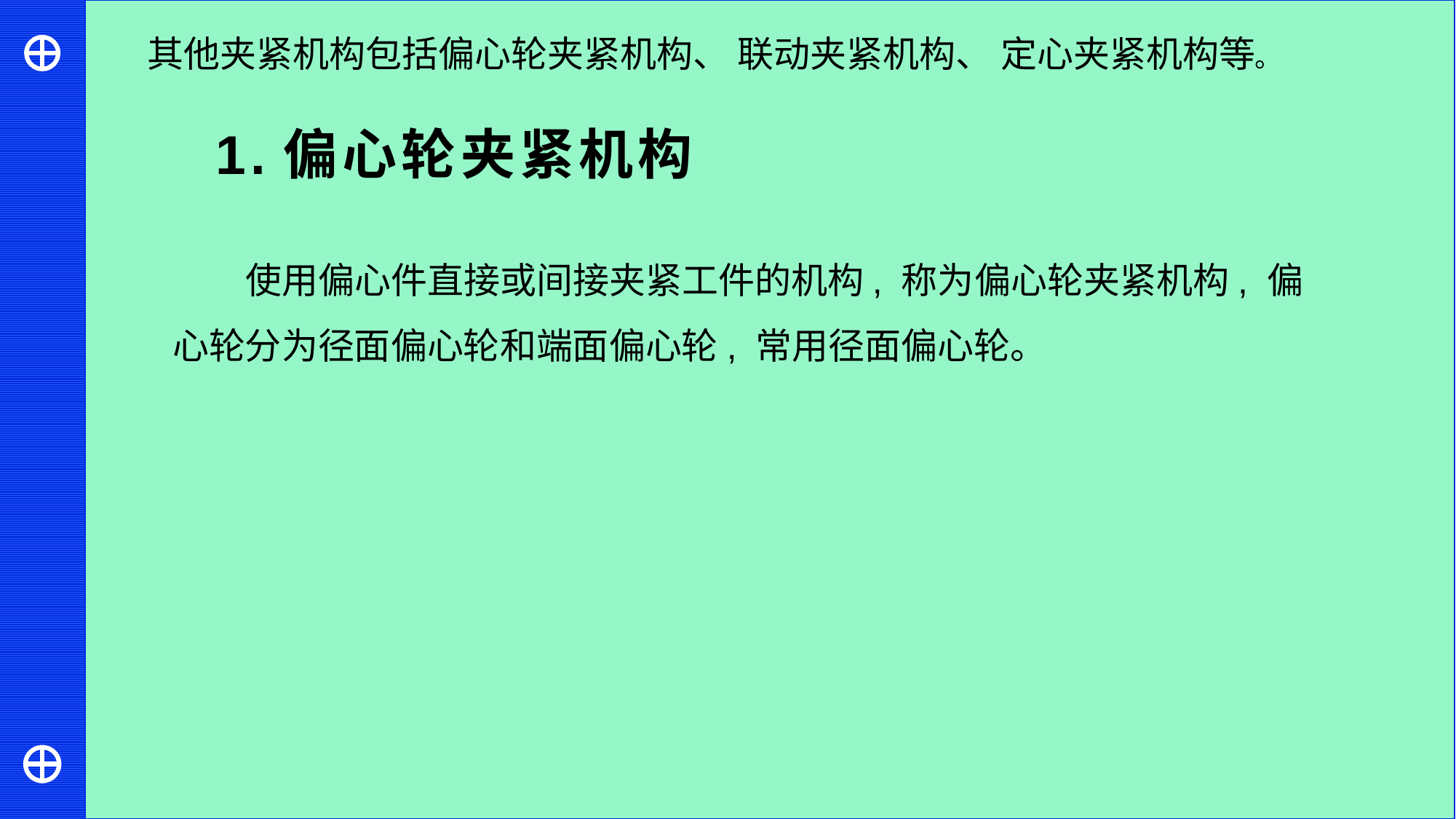

其他夹紧机构包括偏心轮夹紧机构、 联动夹紧机构、 定心夹紧机构等。
    1.偏心轮夹紧机构
使用偏心件直接或间接夹紧工件的机构, 称为偏心轮夹紧机构, 偏心轮分为径面偏心轮和端面偏心轮, 常用径面偏心轮。